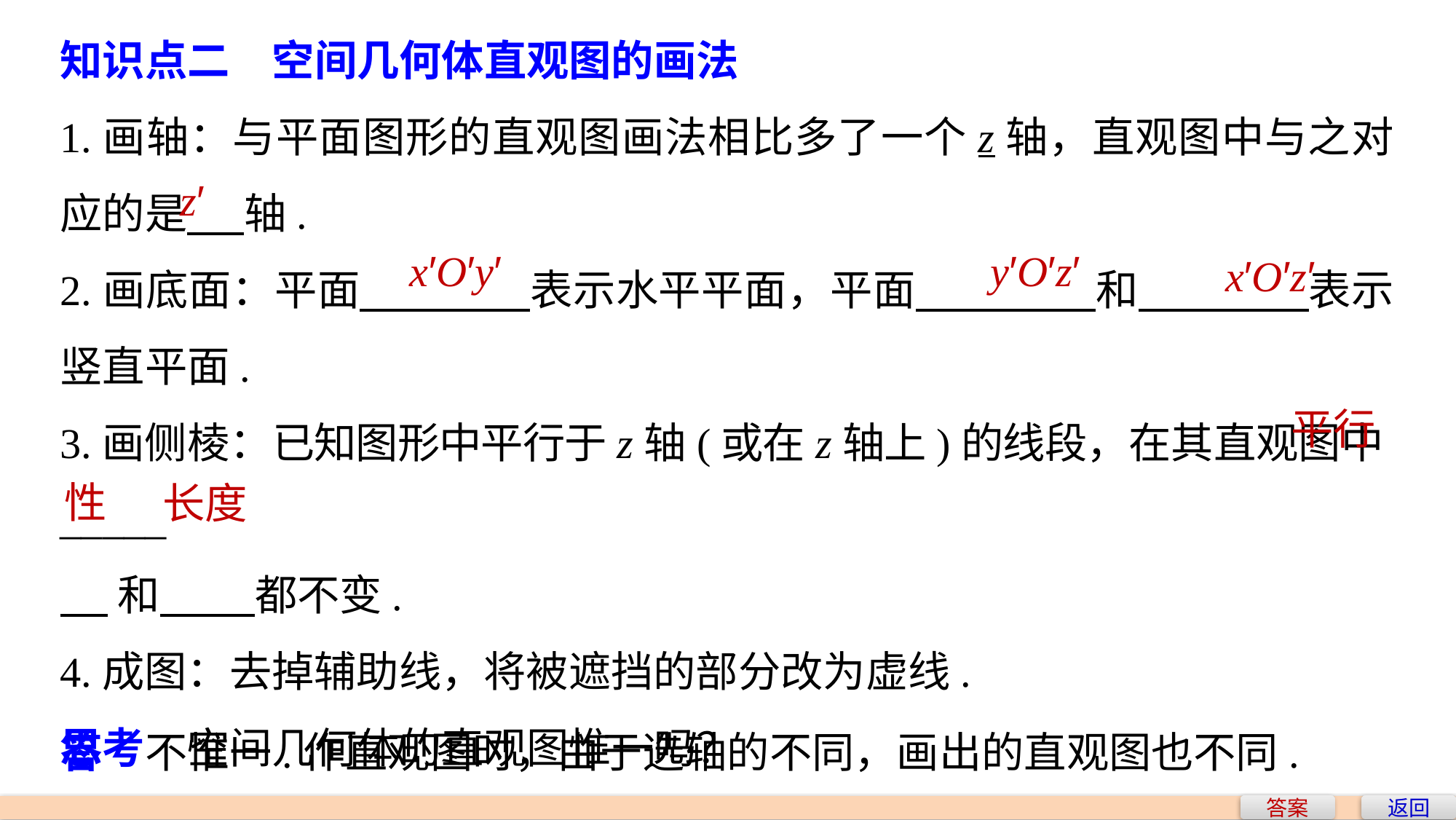

知识点二　空间几何体直观图的画法
1.画轴：与平面图形的直观图画法相比多了一个z轴，直观图中与之对应的是      轴.
2.画底面：平面                 表示水平平面，平面                  和                 表示竖直平面.
3.画侧棱：已知图形中平行于z轴(或在z轴上)的线段，在其直观图中_____
     和          都不变.
4.成图：去掉辅助线，将被遮挡的部分改为虚线.
思考　空间几何体的直观图惟一吗？
z′
x′O′y′
y′O′z′
x′O′z′
平行
性
长度
答　不惟一.作直观图时，由于选轴的不同，画出的直观图也不同.
答案
返回